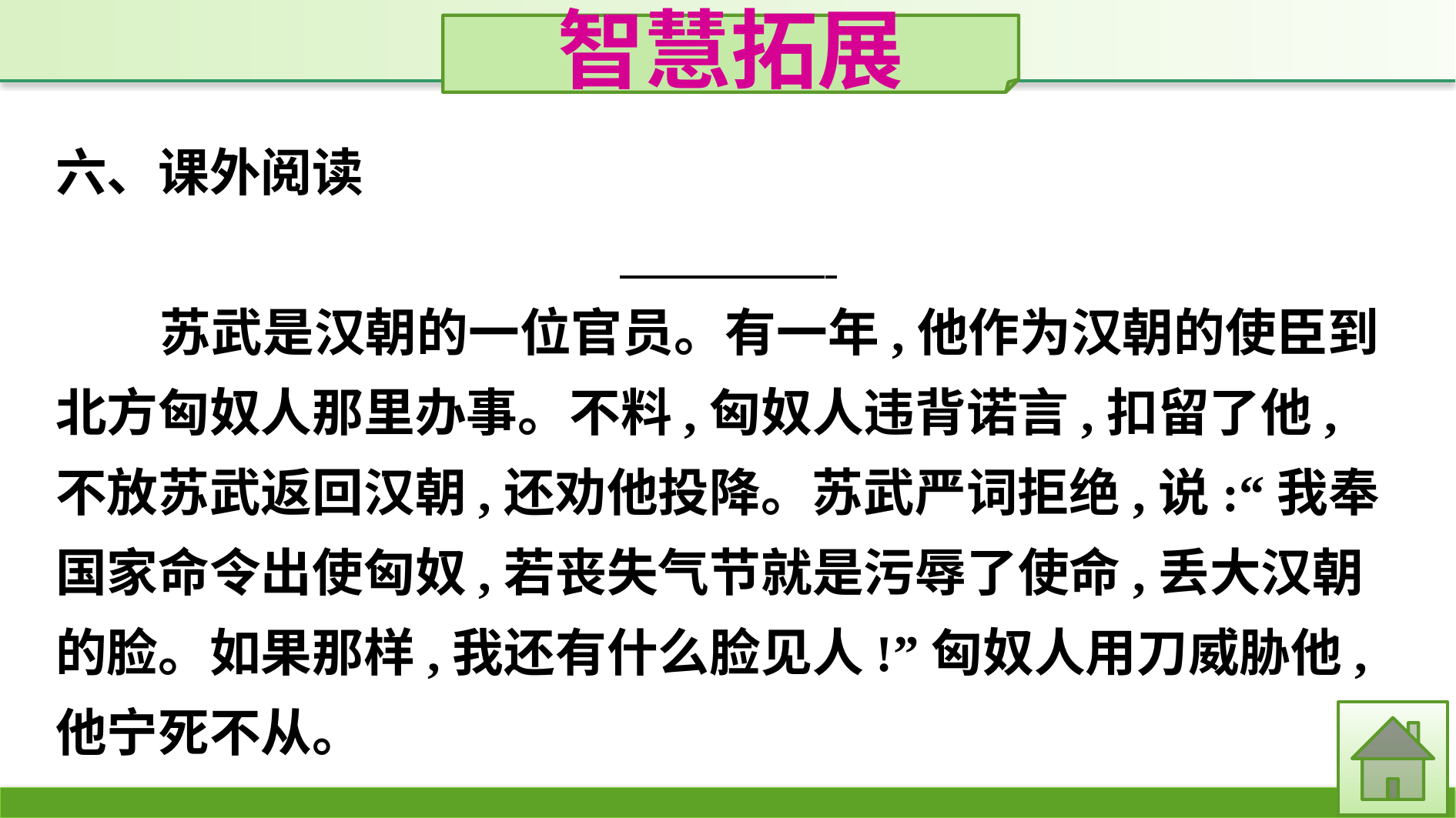

智慧拓展
六、课外阅读

苏武是汉朝的一位官员。有一年,他作为汉朝的使臣到北方匈奴人那里办事。不料,匈奴人违背诺言,扣留了他,不放苏武返回汉朝,还劝他投降。苏武严词拒绝,说:“我奉国家命令出使匈奴,若丧失气节就是污辱了使命,丢大汉朝的脸。如果那样,我还有什么脸见人!”匈奴人用刀威胁他,他宁死不从。